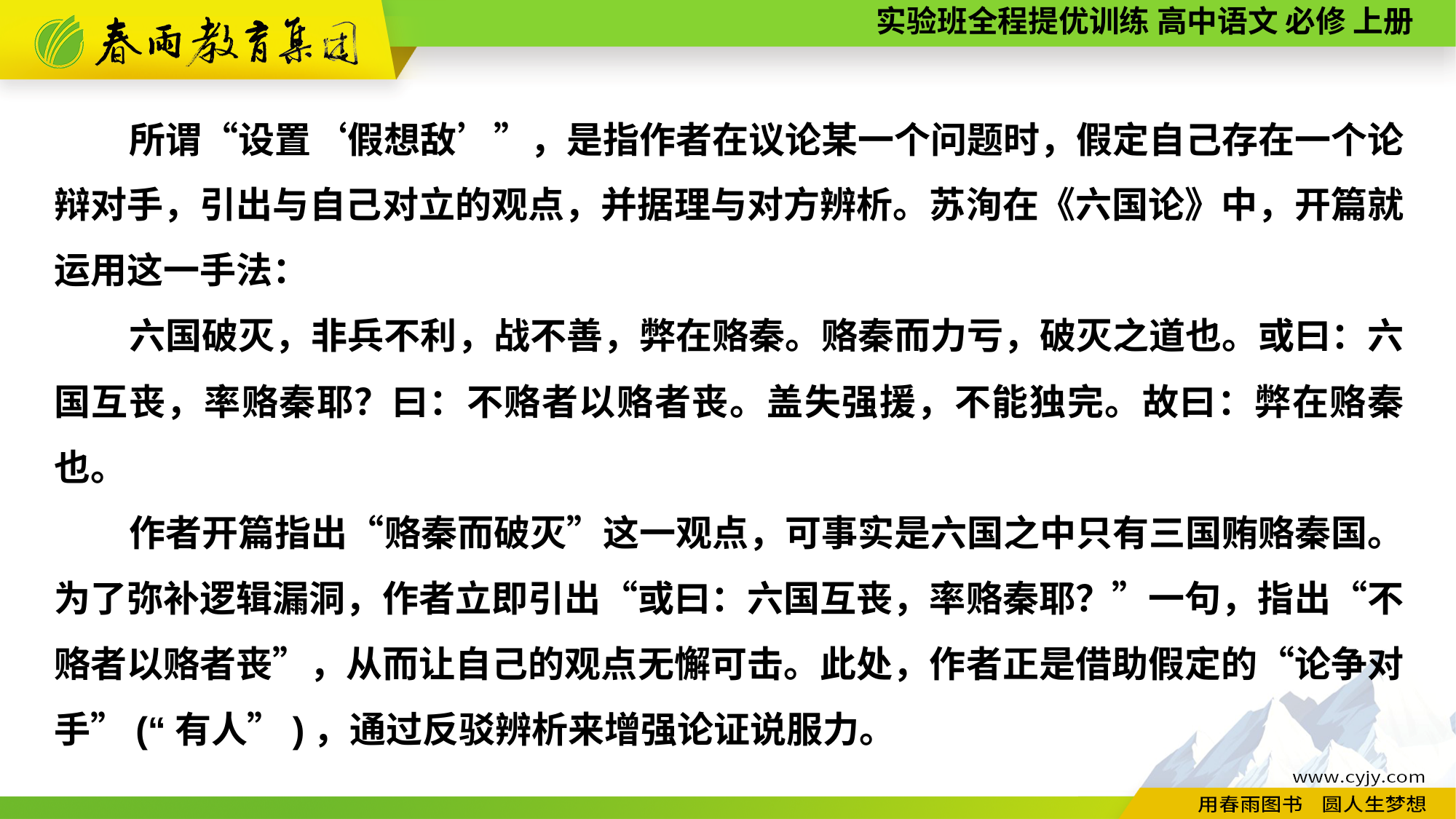

所谓“设置‘假想敌’”，是指作者在议论某一个问题时，假定自己存在一个论辩对手，引出与自己对立的观点，并据理与对方辨析。苏洵在《六国论》中，开篇就运用这一手法：
六国破灭，非兵不利，战不善，弊在赂秦。赂秦而力亏，破灭之道也。或曰：六国互丧，率赂秦耶？曰：不赂者以赂者丧。盖失强援，不能独完。故曰：弊在赂秦也。
作者开篇指出“赂秦而破灭”这一观点，可事实是六国之中只有三国贿赂秦国。为了弥补逻辑漏洞，作者立即引出“或曰：六国互丧，率赂秦耶？”一句，指出“不赂者以赂者丧”，从而让自己的观点无懈可击。此处，作者正是借助假定的“论争对手”(“有人”)，通过反驳辨析来增强论证说服力。